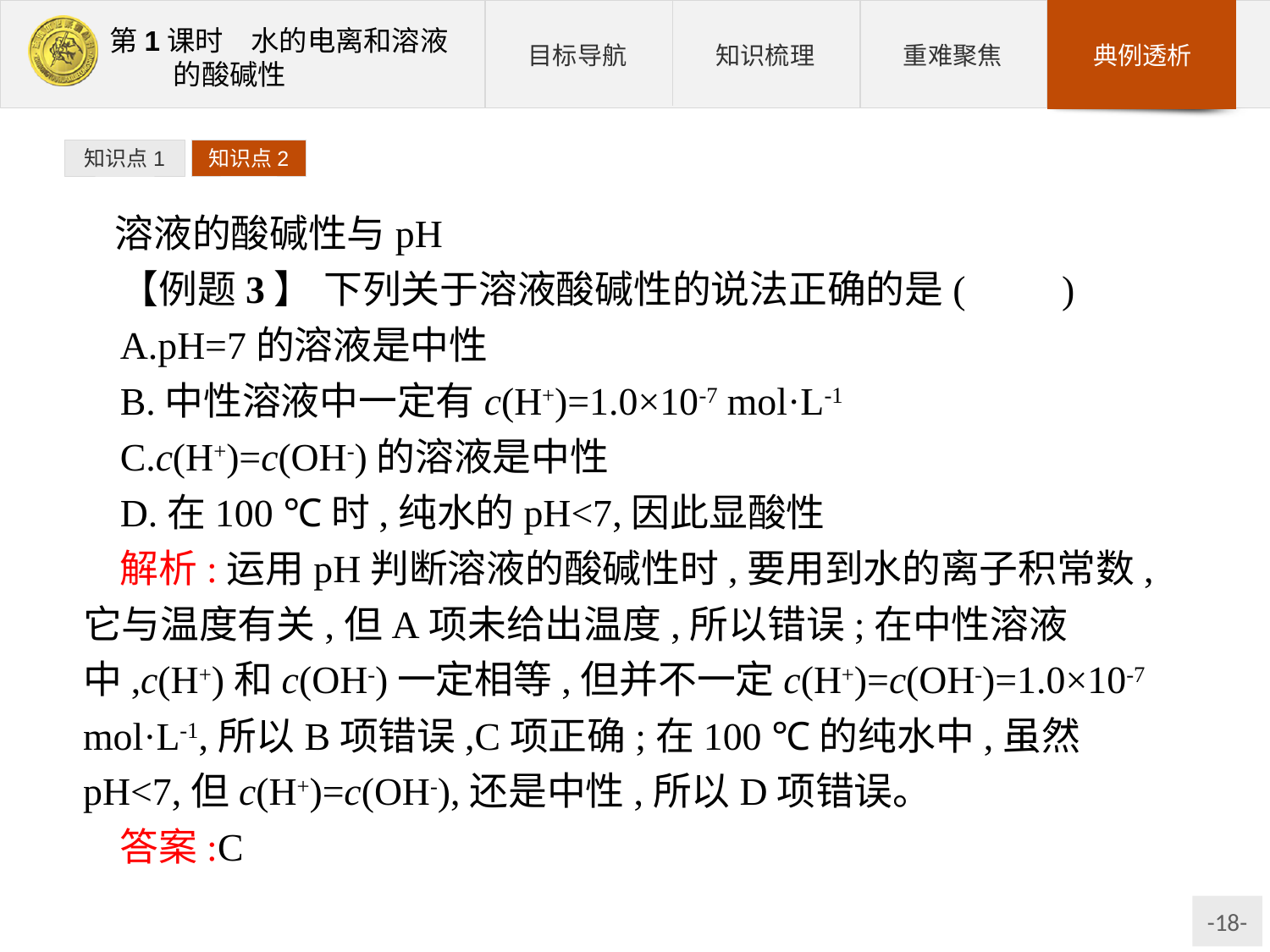

知识点1
知识点2
溶液的酸碱性与pH
【例题3】 下列关于溶液酸碱性的说法正确的是(　　)
A.pH=7的溶液是中性
B.中性溶液中一定有c(H+)=1.0×10-7 mol·L-1
C.c(H+)=c(OH-)的溶液是中性
D.在100 ℃时,纯水的pH<7,因此显酸性
解析:运用pH判断溶液的酸碱性时,要用到水的离子积常数,它与温度有关,但A项未给出温度,所以错误;在中性溶液中,c(H+)和c(OH-)一定相等,但并不一定c(H+)=c(OH-)=1.0×10-7 mol·L-1,所以B项错误,C项正确;在100 ℃的纯水中,虽然pH<7,但c(H+)=c(OH-),还是中性,所以D项错误。
答案:C